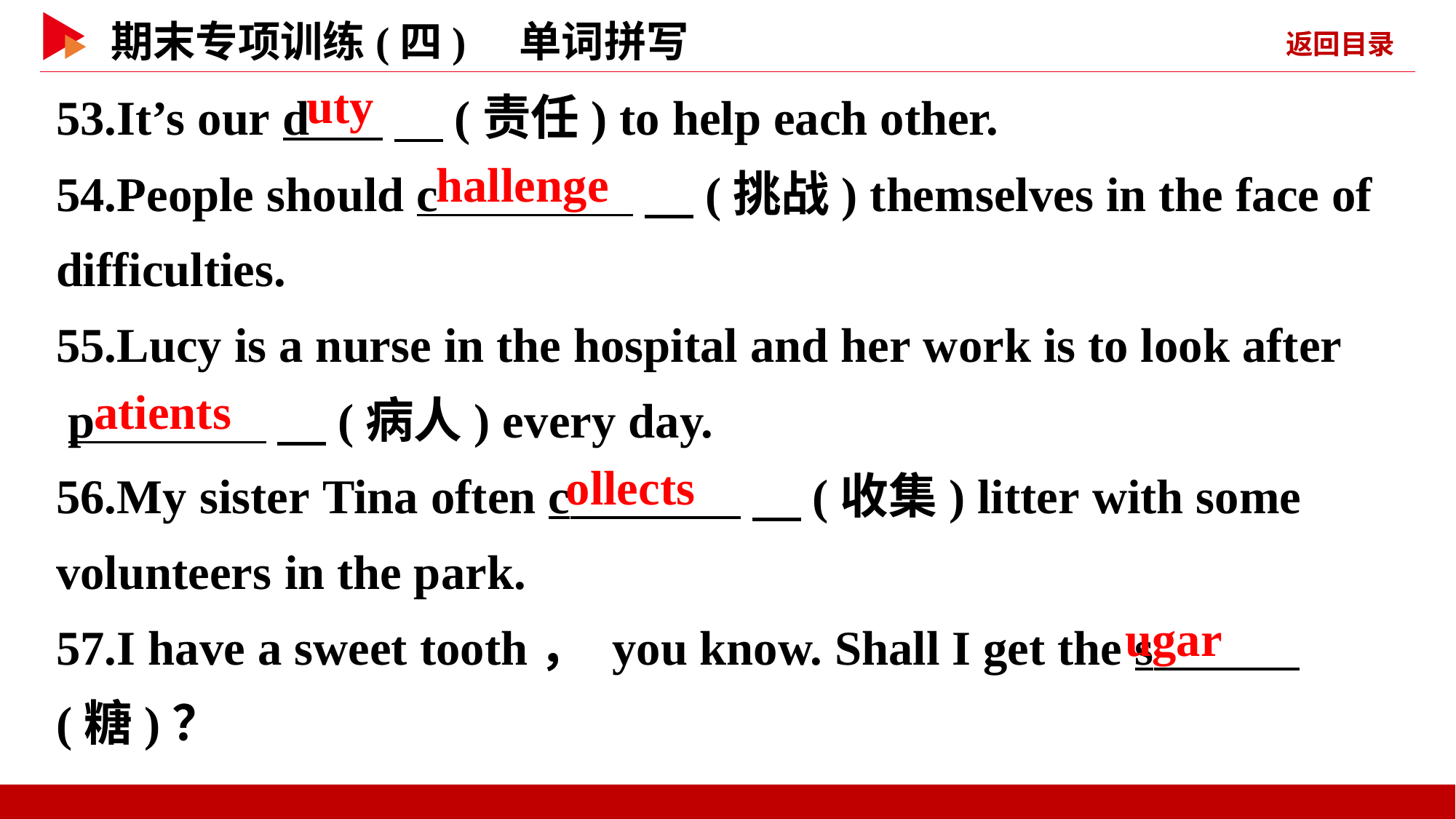

53.It’s our d      　(责任) to help each other.
uty
54.People should c                　(挑战) themselves in the face of difficulties.
55.Lucy is a nurse in the hospital and her work is to look after
 p              　(病人) every day.
56.My sister Tina often c              　(收集) litter with some volunteers in the park.
57.I have a sweet tooth， you know. Shall I get the s         _
(糖)？
hallenge
atients
ollects
ugar